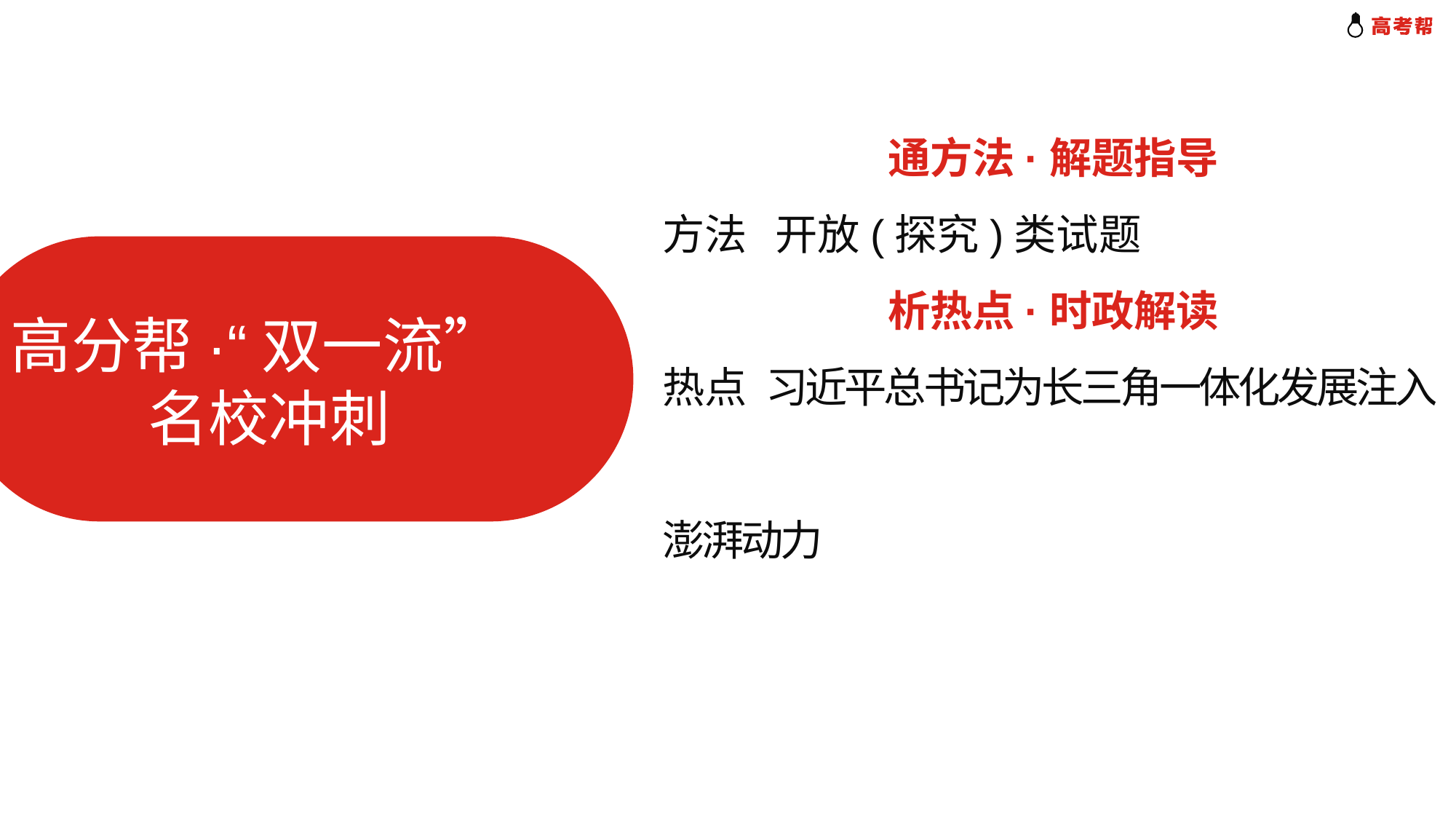

通方法·解题指导
方法   开放(探究)类试题
析热点·时政解读
热点  习近平总书记为长三角一体化发展注入
澎湃动力
高分帮·“双一流”
         名校冲刺